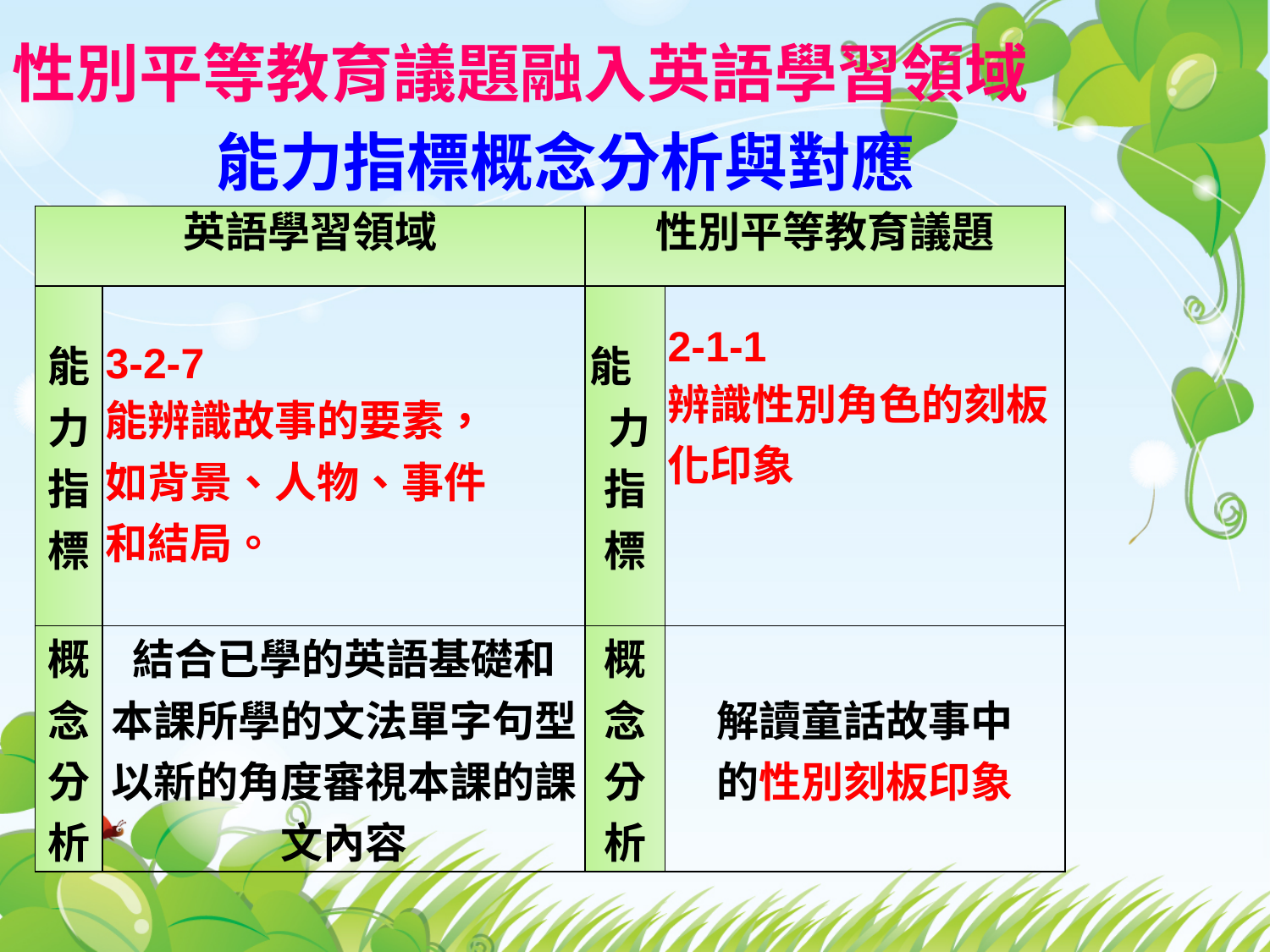

性別平等教育議題融入英語學習領域
能力指標概念分析與對應
| 英語學習領域 |  | 性別平等教育議題 |  |
| --- | --- | --- | --- |
| 能力指標 | 3-2-7 能辨識故事的要素， 如背景、人物、事件 和結局。 | 能 力指標 | 2-1-1 辨識性別角色的刻板 化印象 |
| 概念分析 | 結合已學的英語基礎和 本課所學的文法單字句型 以新的角度審視本課的課文內容 | 概念 分析 | 解讀童話故事中 的性別刻板印象 |